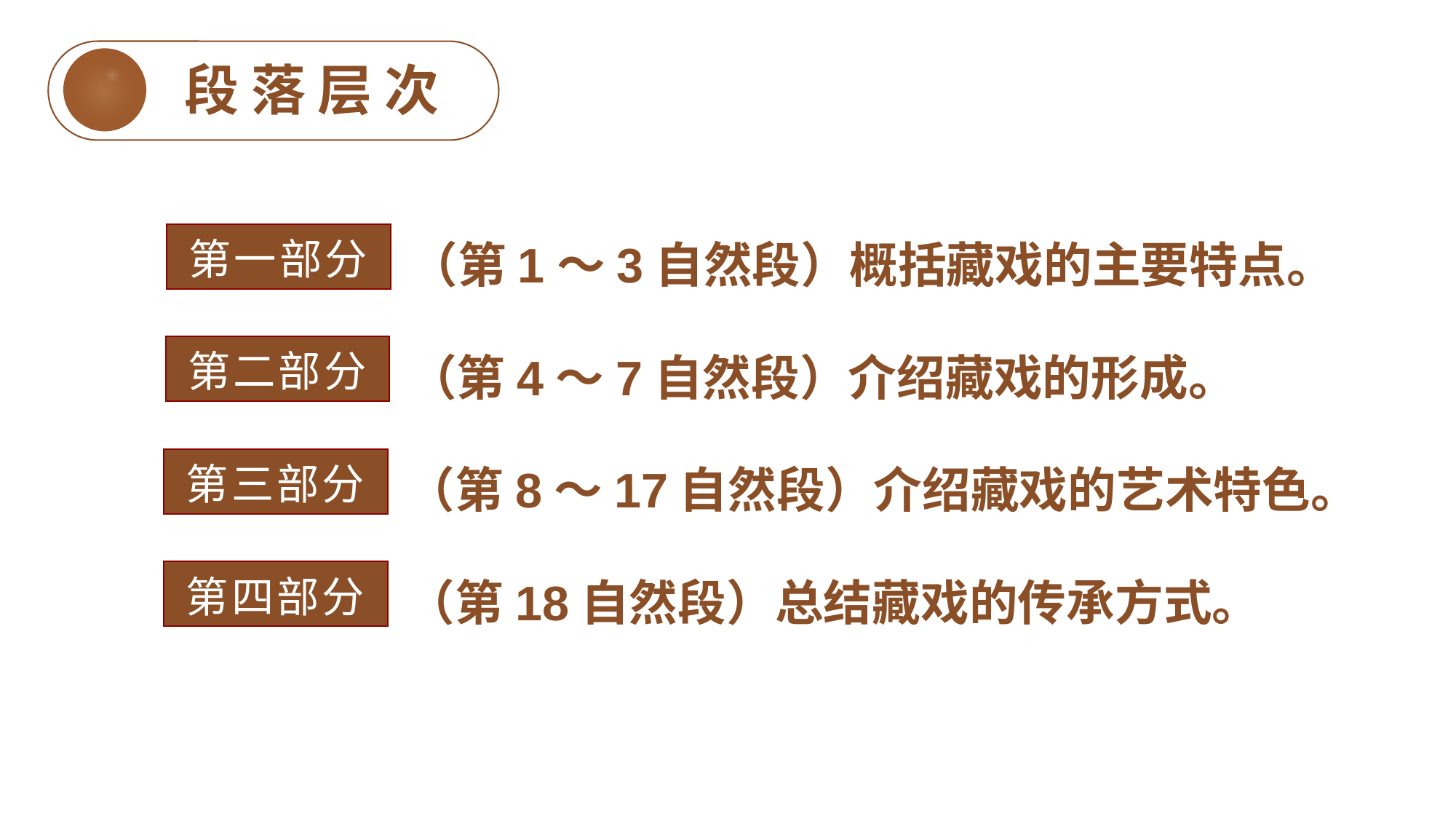

段落层次

第一部分
（第1～3自然段）概括藏戏的主要特点。

第二部分
（第4～7自然段）介绍藏戏的形成。

第三部分
（第8～17自然段）介绍藏戏的艺术特色。

第四部分
（第18自然段）总结藏戏的传承方式。